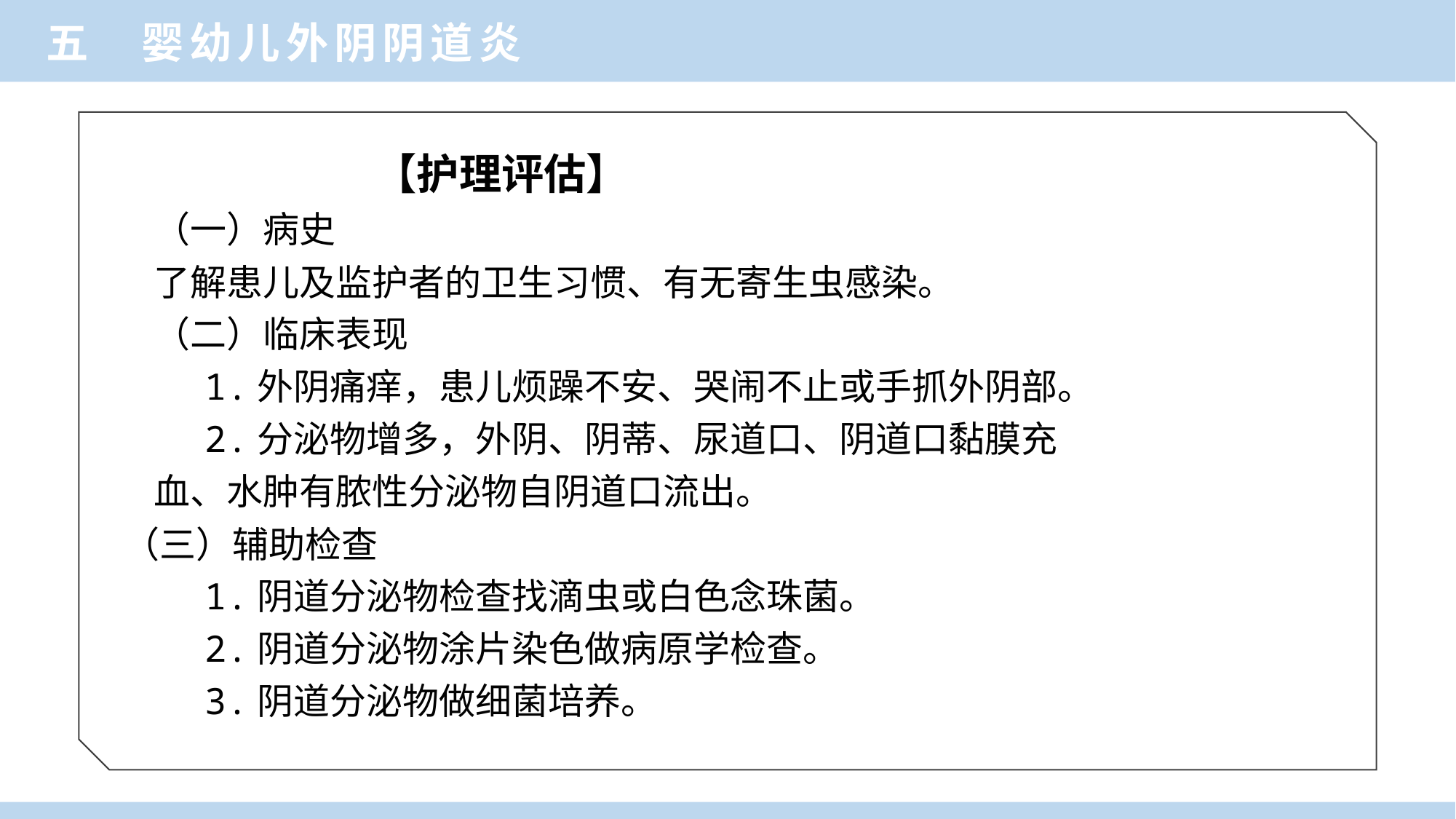

五   婴幼儿外阴阴道炎

【护理评估】
（一）病史
了解患儿及监护者的卫生习惯、有无寄生虫感染。
（二）临床表现
　　1.外阴痛痒，患儿烦躁不安、哭闹不止或手抓外阴部。
　　2.分泌物增多，外阴、阴蒂、尿道口、阴道口黏膜充
血、水肿有脓性分泌物自阴道口流出。
（三）辅助检查
　　1.阴道分泌物检查找滴虫或白色念珠菌。
　　2.阴道分泌物涂片染色做病原学检查。
　　3.阴道分泌物做细菌培养。